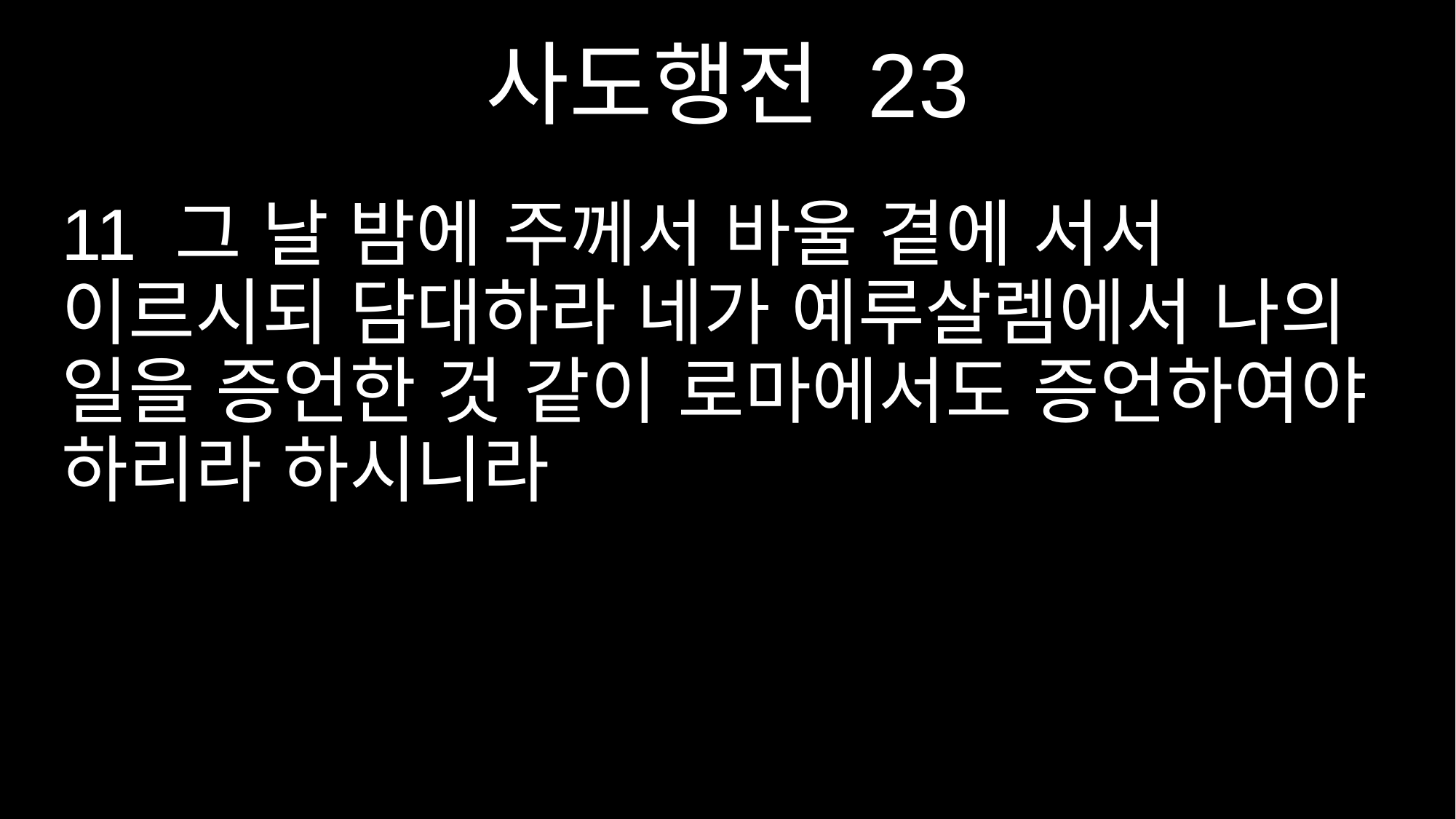

사도행전 23
11 그 날 밤에 주께서 바울 곁에 서서 이르시되 담대하라 네가 예루살렘에서 나의 일을 증언한 것 같이 로마에서도 증언하여야 하리라 하시니라